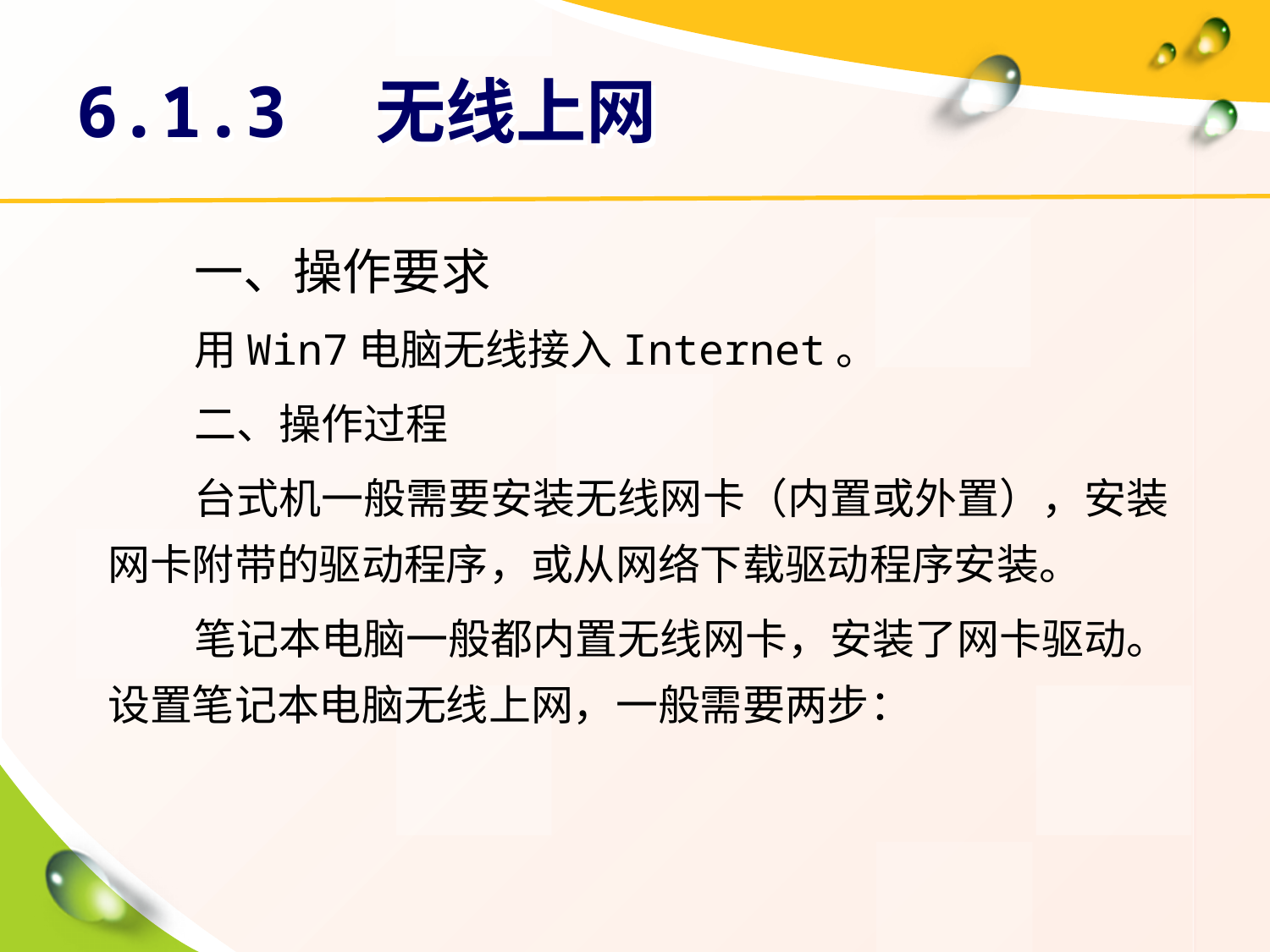

# 6.1.3　无线上网
一、操作要求
用Win7电脑无线接入Internet。
二、操作过程
台式机一般需要安装无线网卡（内置或外置），安装网卡附带的驱动程序，或从网络下载驱动程序安装。
笔记本电脑一般都内置无线网卡，安装了网卡驱动。设置笔记本电脑无线上网，一般需要两步：